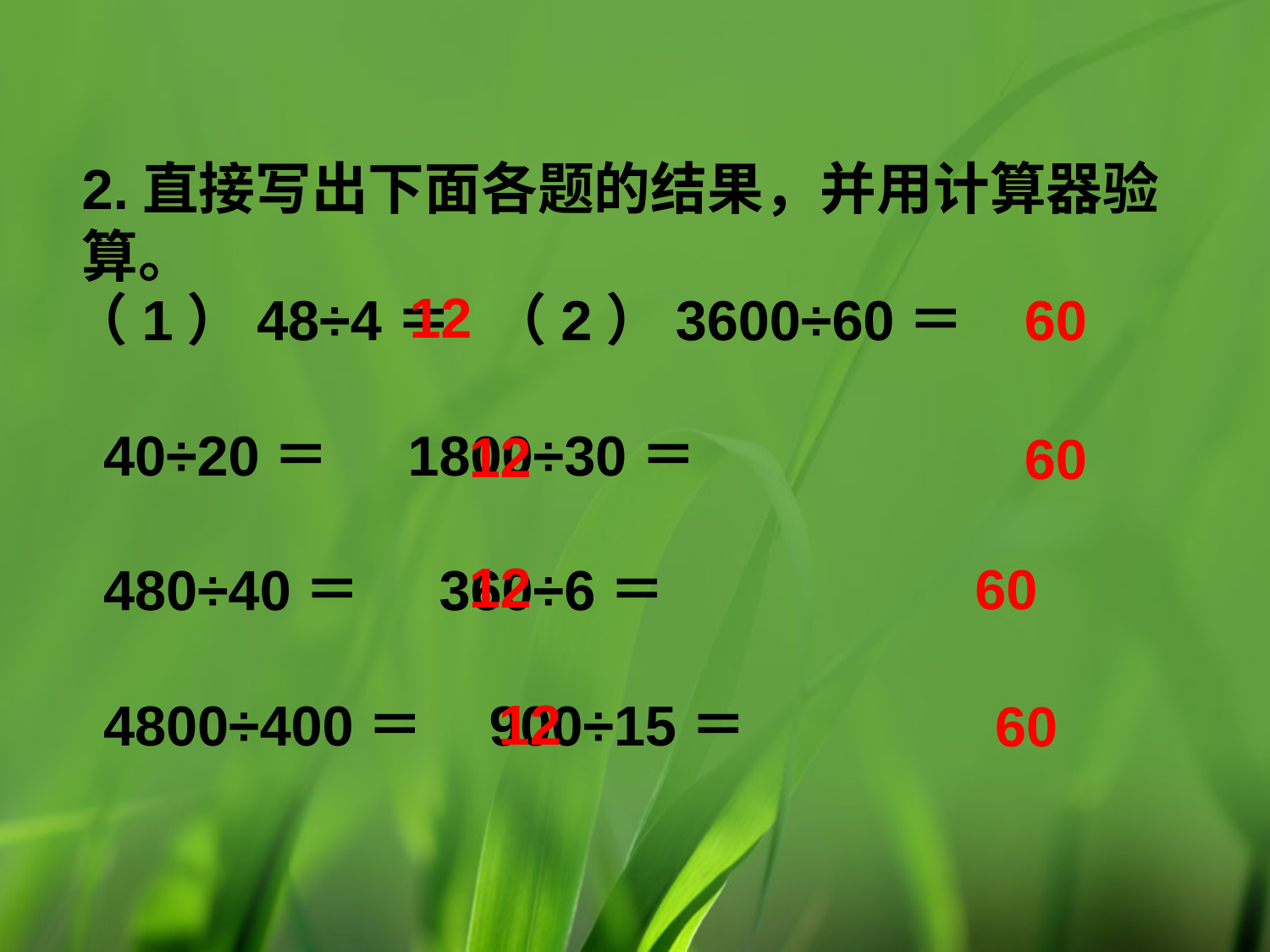

2.直接写出下面各题的结果，并用计算器验算。
12
（1）48÷4＝   （2）3600÷60＝

  40÷20＝     1800÷30＝

  480÷40＝     360÷6＝

  4800÷400＝    900÷15＝
60
12
60
12
60
12
60